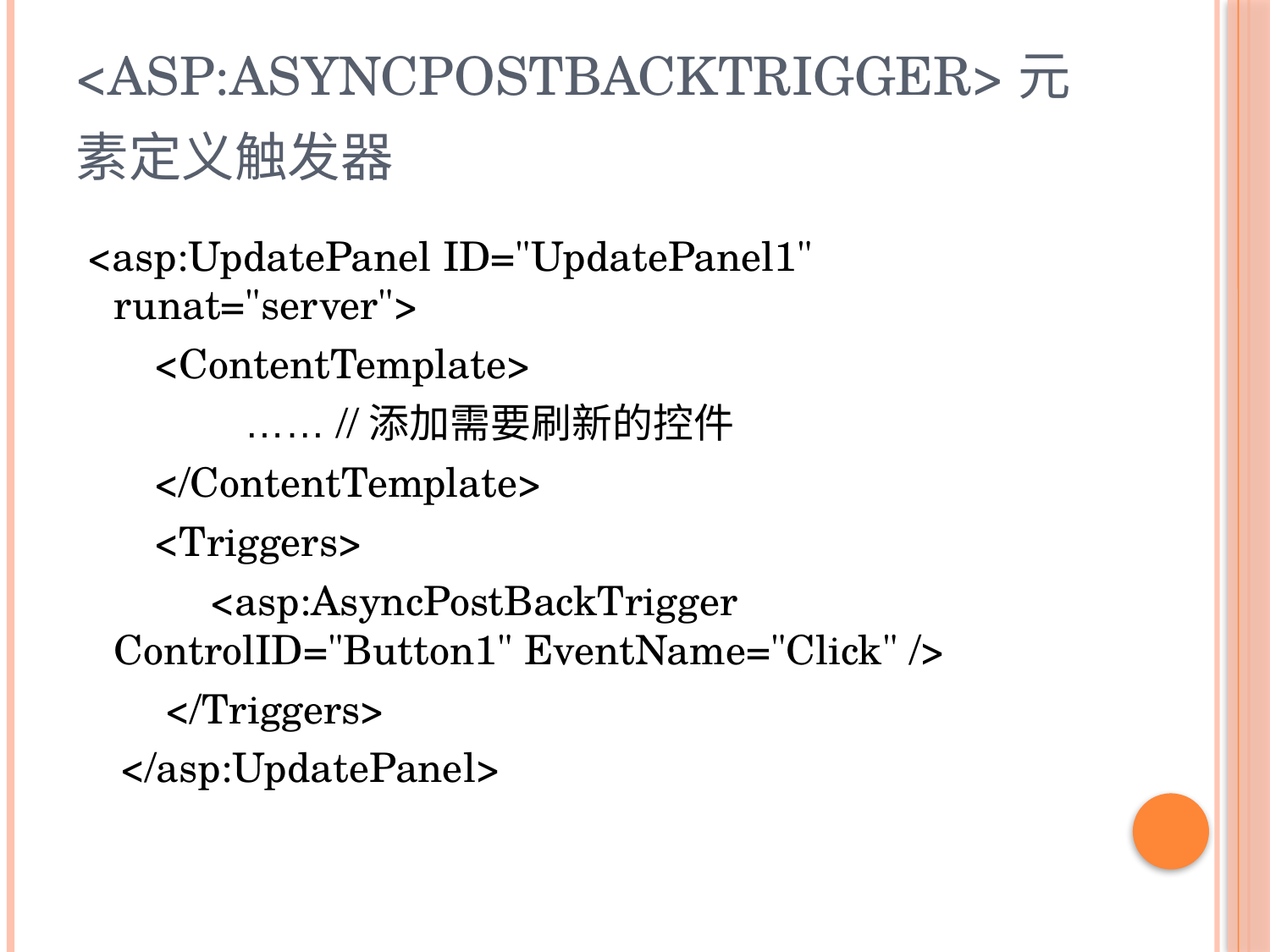

# <asp:AsyncPostBackTrigger>元素定义触发器
 <asp:UpdatePanel ID="UpdatePanel1" runat="server">
       <ContentTemplate>
               …… //添加需要刷新的控件
       </ContentTemplate>
       <Triggers>
            <asp:AsyncPostBackTrigger ControlID="Button1" EventName="Click" />
        </Triggers>
    </asp:UpdatePanel>
17